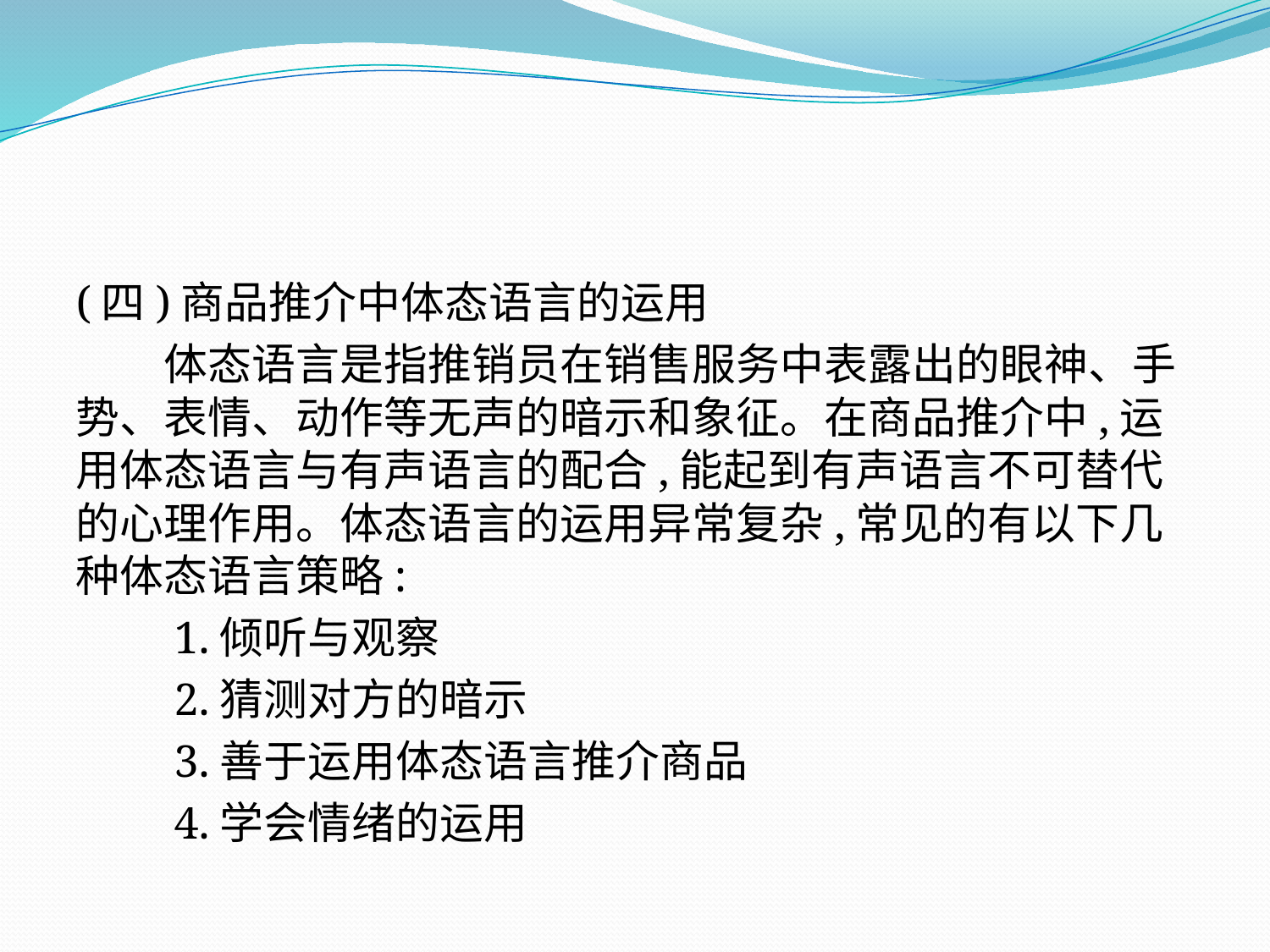

(四)商品推介中体态语言的运用
　　体态语言是指推销员在销售服务中表露出的眼神、手势、表情、动作等无声的暗示和象征。在商品推介中,运用体态语言与有声语言的配合,能起到有声语言不可替代的心理作用。体态语言的运用异常复杂,常见的有以下几种体态语言策略:
　　1.倾听与观察
　　2.猜测对方的暗示
　　3.善于运用体态语言推介商品
　　4.学会情绪的运用